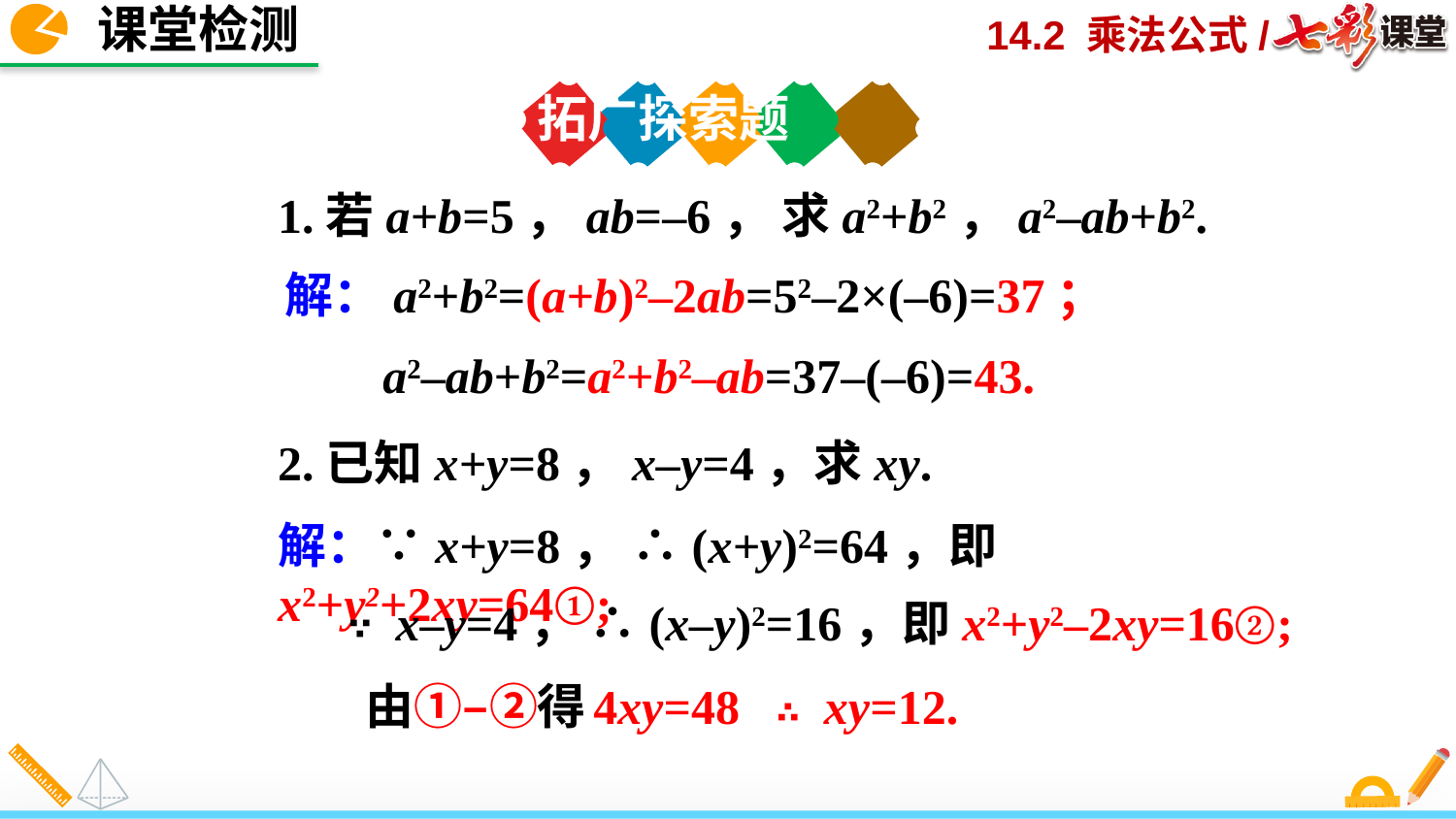

课堂检测

拓广探索题

1.若a+b=5，ab=–6， 求a2+b2，a2–ab+b2.

2.已知x+y=8，x–y=4，求xy.
解：a2+b2=(a+b)2–2ab=52–2×(–6)=37；
a2–ab+b2=a2+b2–ab=37–(–6)=43.
解：∵x+y=8， ∴(x+y)2=64，即x2+y2+2xy=64①;
∵x–y=4， ∴(x–y)2=16，即x2+y2–2xy=16②;
由①–②得
4xy=48
∴xy=12.